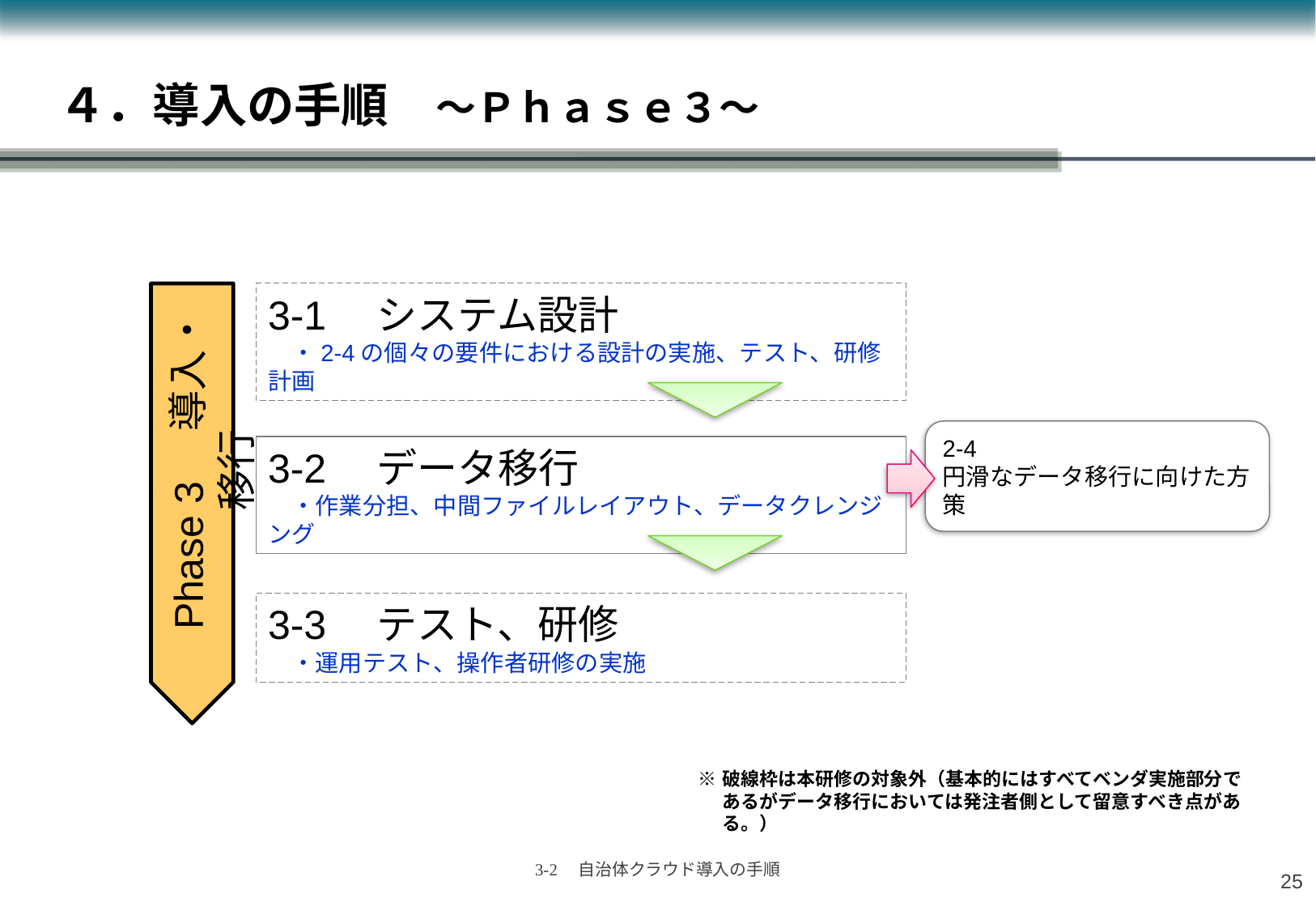

# ４．導入の手順　～Ｐｈａｓｅ３～
3-1　システム設計
　・2-4の個々の要件における設計の実施、テスト、研修計画

2-4
円滑なデータ移行に向けた方策
3-2　データ移行
　・作業分担、中間ファイルレイアウト、データクレンジング
Phase 3　導入・移行

3-3　テスト、研修
　・運用テスト、操作者研修の実施
※	破線枠は本研修の対象外（基本的にはすべてベンダ実施部分であるがデータ移行においては発注者側として留意すべき点がある。）
25
3-2　自治体クラウド導入の手順